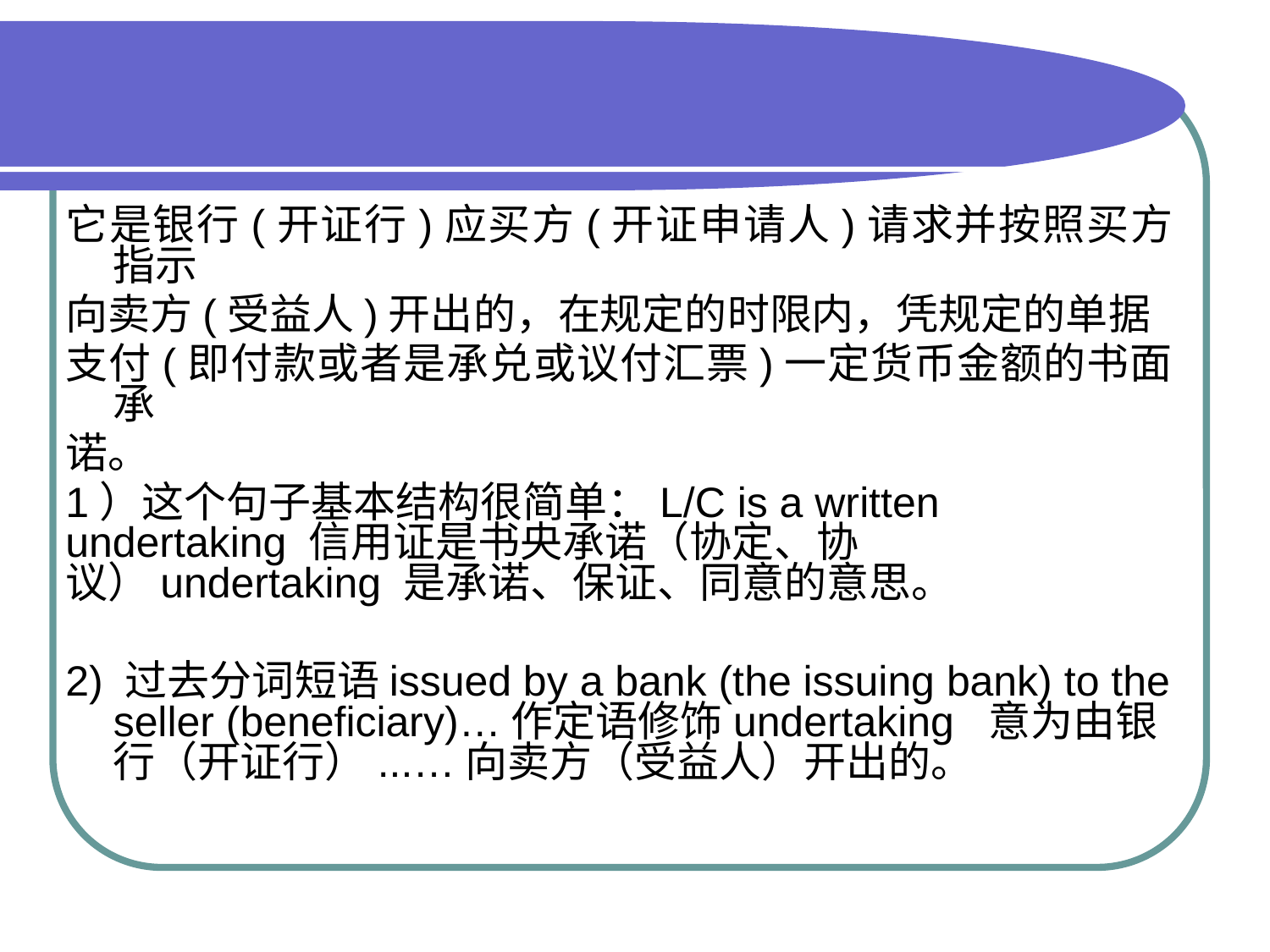

#
它是银行(开证行)应买方(开证申请人)请求并按照买方指示
向卖方(受益人)开出的，在规定的时限内，凭规定的单据
支付(即付款或者是承兑或议付汇票)一定货币金额的书面承
诺。
1）这个句子基本结构很简单：L/C is a written undertaking 信用证是书央承诺（协定、协议）undertaking 是承诺、保证、同意的意思。

2) 过去分词短语issued by a bank (the issuing bank) to the seller (beneficiary)…作定语修饰undertaking  意为由银行（开证行）...…向卖方（受益人）开出的。